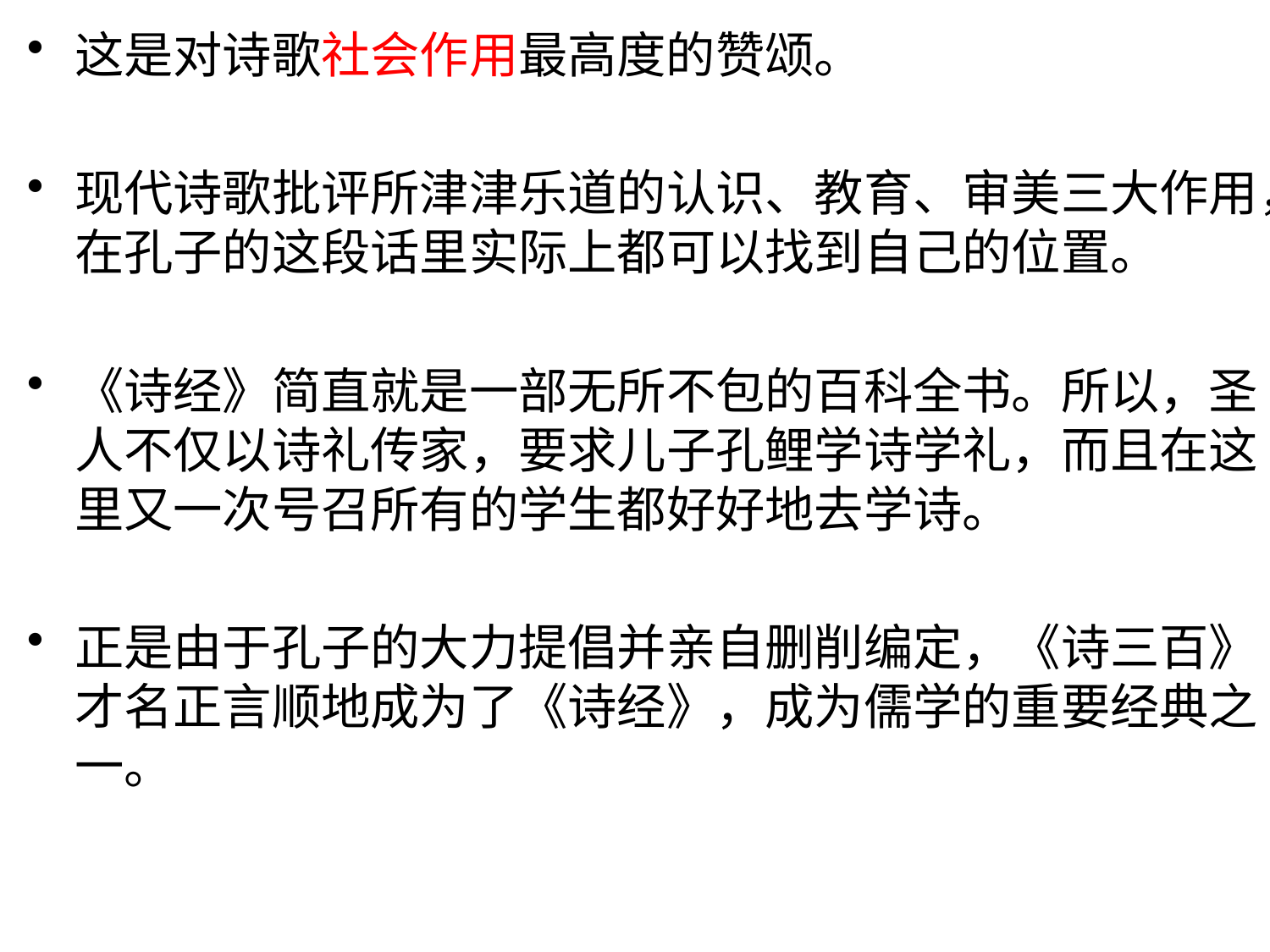

这是对诗歌社会作用最高度的赞颂。

现代诗歌批评所津津乐道的认识、教育、审美三大作用，在孔子的这段话里实际上都可以找到自己的位置。

《诗经》简直就是一部无所不包的百科全书。所以，圣人不仅以诗礼传家，要求儿子孔鲤学诗学礼，而且在这里又一次号召所有的学生都好好地去学诗。

正是由于孔子的大力提倡并亲自删削编定，《诗三百》才名正言顺地成为了《诗经》，成为儒学的重要经典之一。